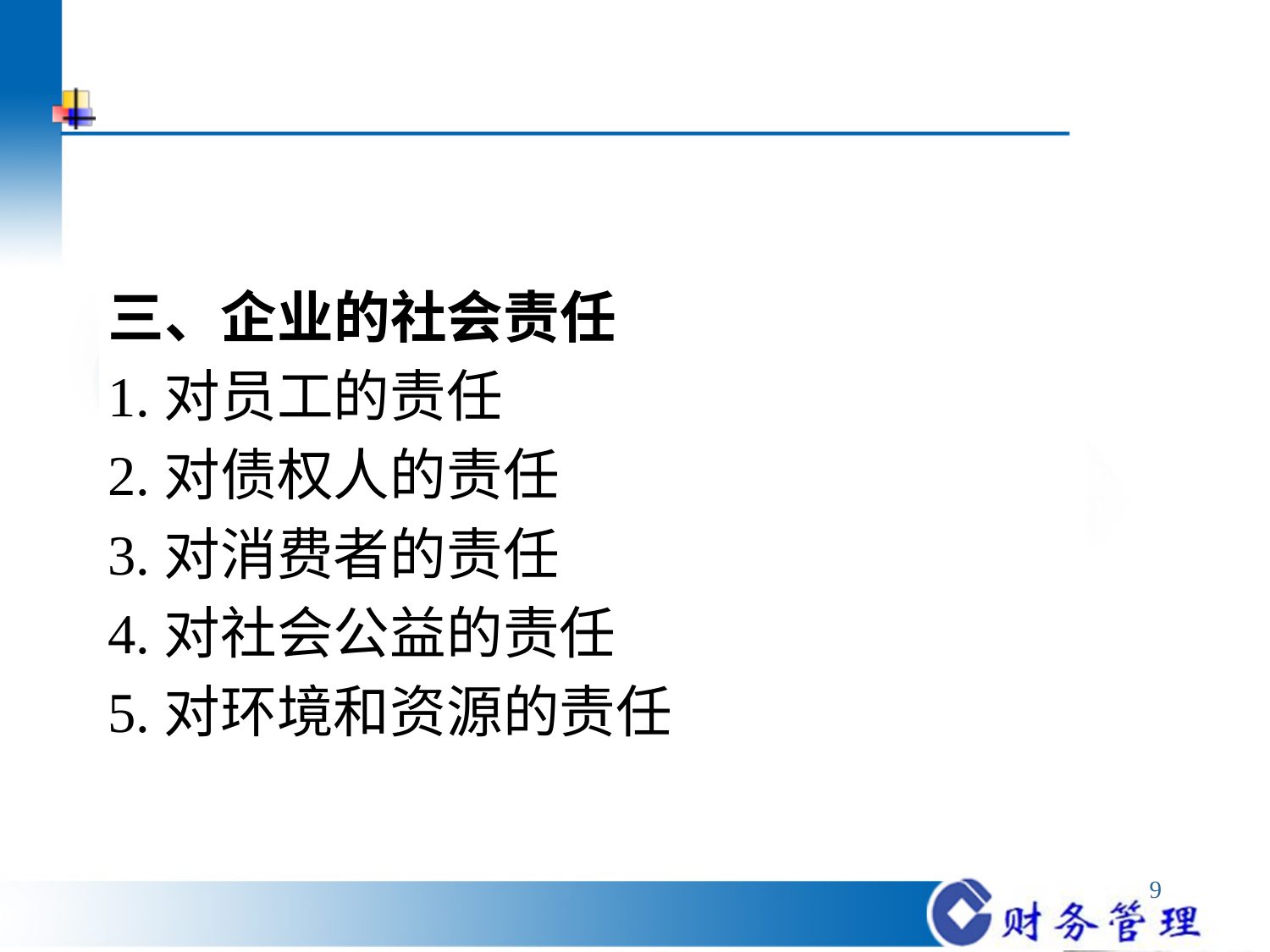

#
三、企业的社会责任
1.对员工的责任
2.对债权人的责任
3.对消费者的责任
4.对社会公益的责任
5.对环境和资源的责任
9